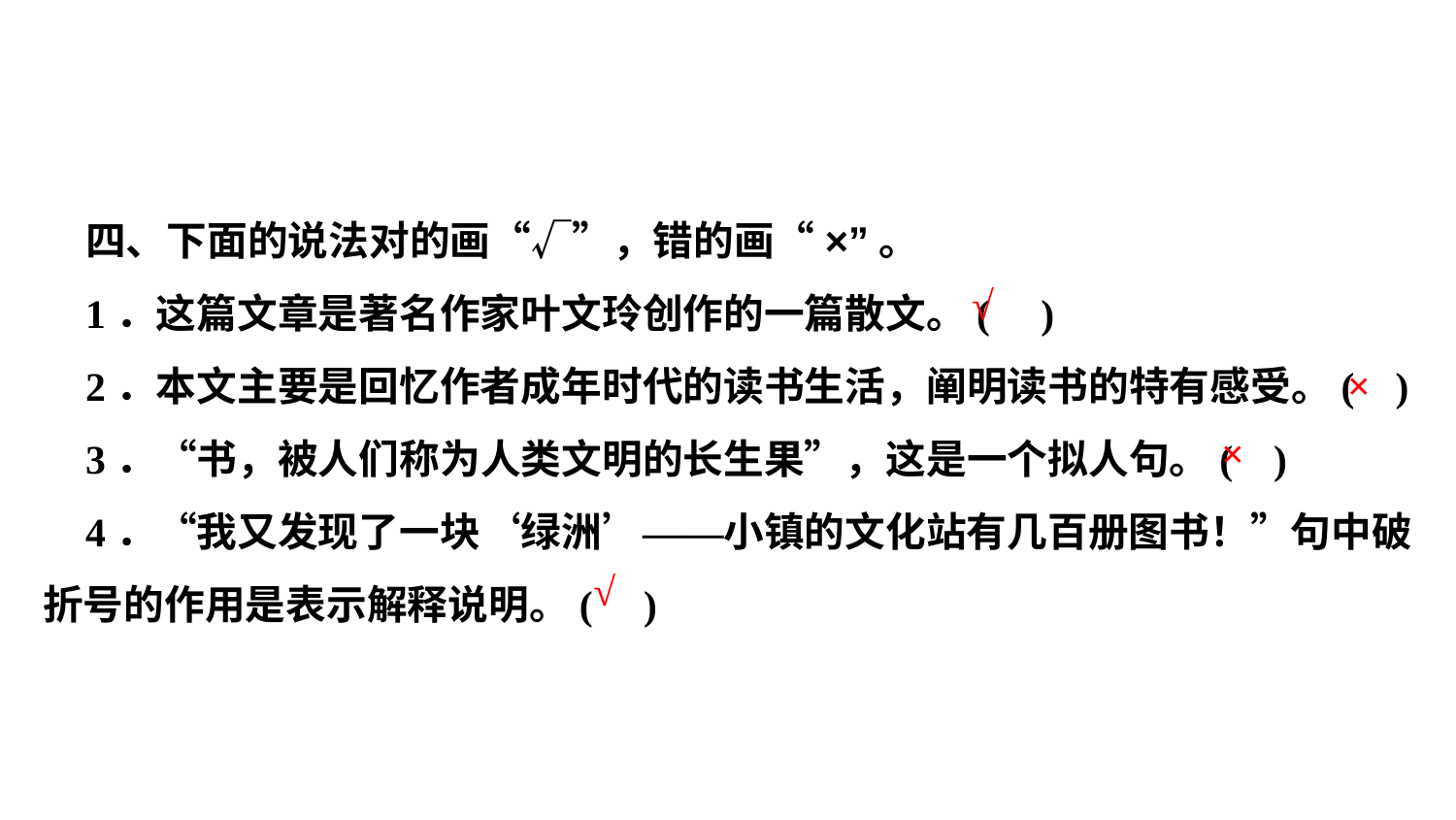

四、下面的说法对的画“√”，错的画“×”。
1．这篇文章是著名作家叶文玲创作的一篇散文。(     )
2．本文主要是回忆作者成年时代的读书生活，阐明读书的特有感受。(    )
3．“书，被人们称为人类文明的长生果”，这是一个拟人句。(    )
4．“我又发现了一块‘绿洲’——小镇的文化站有几百册图书！”句中破折号的作用是表示解释说明。(     )
√
×
×
√